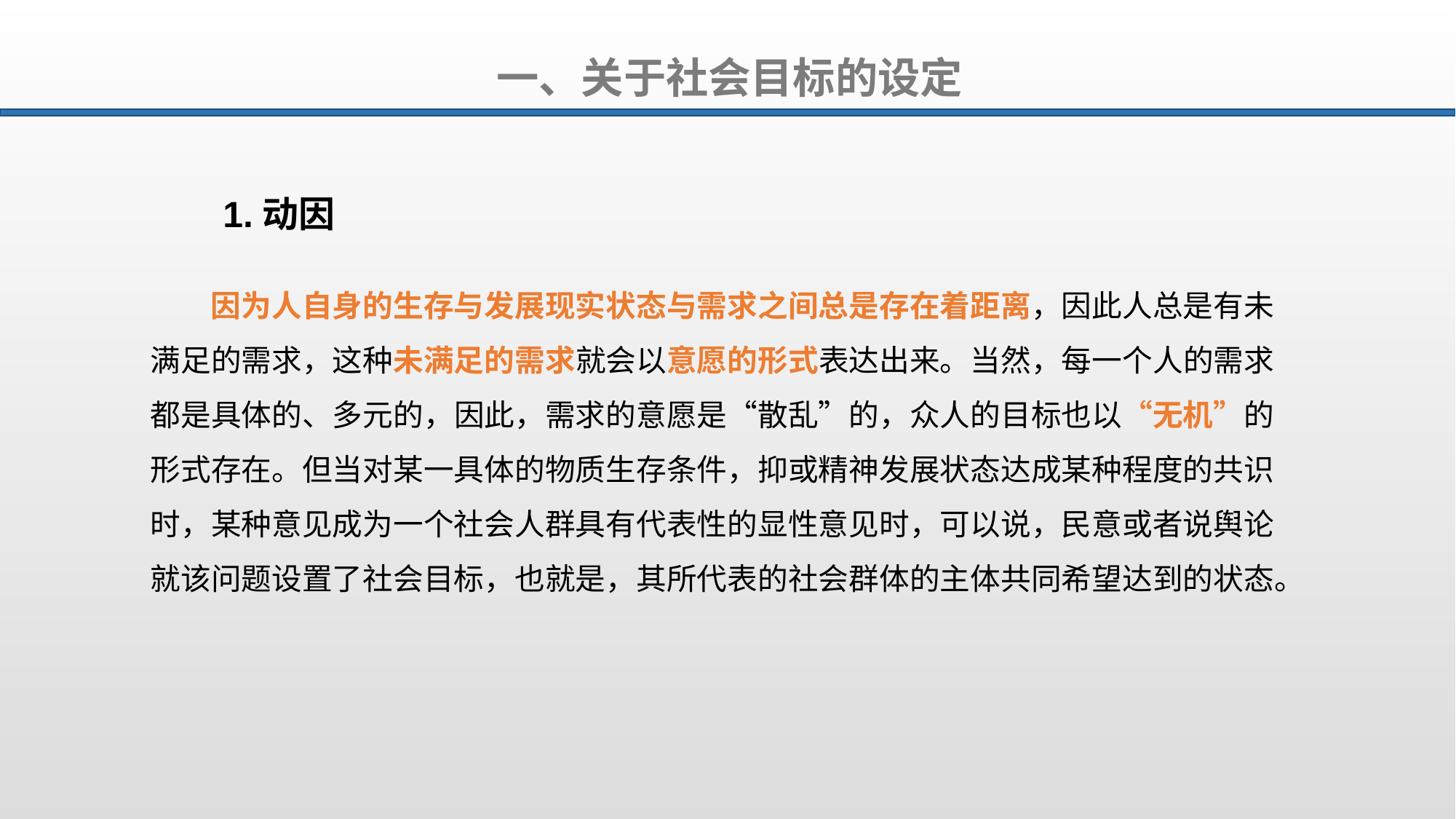

一、关于社会目标的设定

1.动因
因为人自身的生存与发展现实状态与需求之间总是存在着距离，因此人总是有未满足的需求，这种未满足的需求就会以意愿的形式表达出来。当然，每一个人的需求都是具体的、多元的，因此，需求的意愿是“散乱”的，众人的目标也以“无机”的形式存在。但当对某一具体的物质生存条件，抑或精神发展状态达成某种程度的共识时，某种意见成为一个社会人群具有代表性的显性意见时，可以说，民意或者说舆论就该问题设置了社会目标，也就是，其所代表的社会群体的主体共同希望达到的状态。